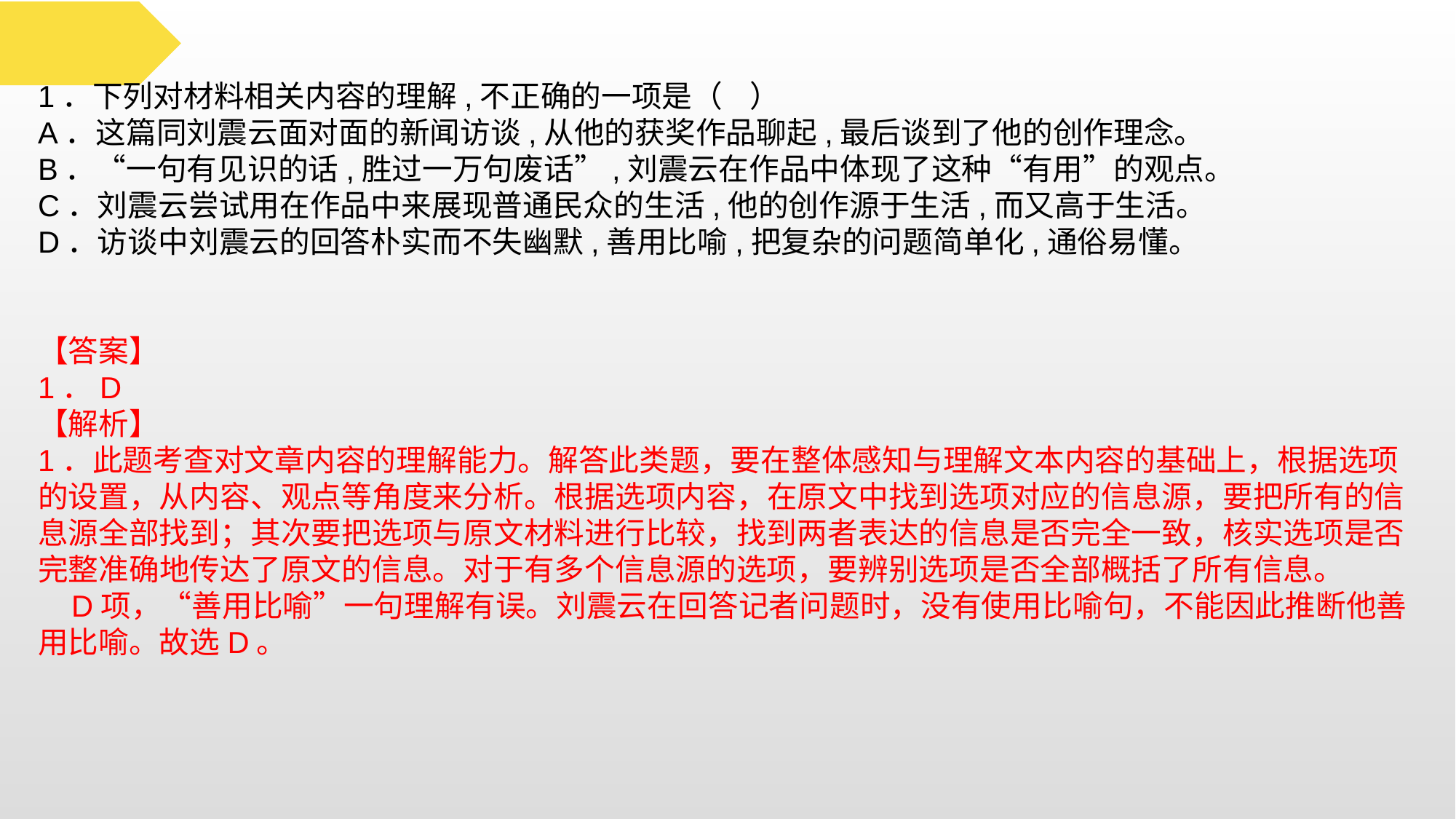

1．下列对材料相关内容的理解,不正确的一项是（    ）
A．这篇同刘震云面对面的新闻访谈,从他的获奖作品聊起,最后谈到了他的创作理念。
B．“一句有见识的话,胜过一万句废话”,刘震云在作品中体现了这种“有用”的观点。
C．刘震云尝试用在作品中来展现普通民众的生活,他的创作源于生活,而又高于生活。
D．访谈中刘震云的回答朴实而不失幽默,善用比喻,把复杂的问题简单化,通俗易懂。

【答案】
1．D
【解析】
1．此题考查对文章内容的理解能力。解答此类题，要在整体感知与理解文本内容的基础上，根据选项的设置，从内容、观点等角度来分析。根据选项内容，在原文中找到选项对应的信息源，要把所有的信息源全部找到；其次要把选项与原文材料进行比较，找到两者表达的信息是否完全一致，核实选项是否完整准确地传达了原文的信息。对于有多个信息源的选项，要辨别选项是否全部概括了所有信息。
    D项，“善用比喻”一句理解有误。刘震云在回答记者问题时，没有使用比喻句，不能因此推断他善用比喻。故选D。